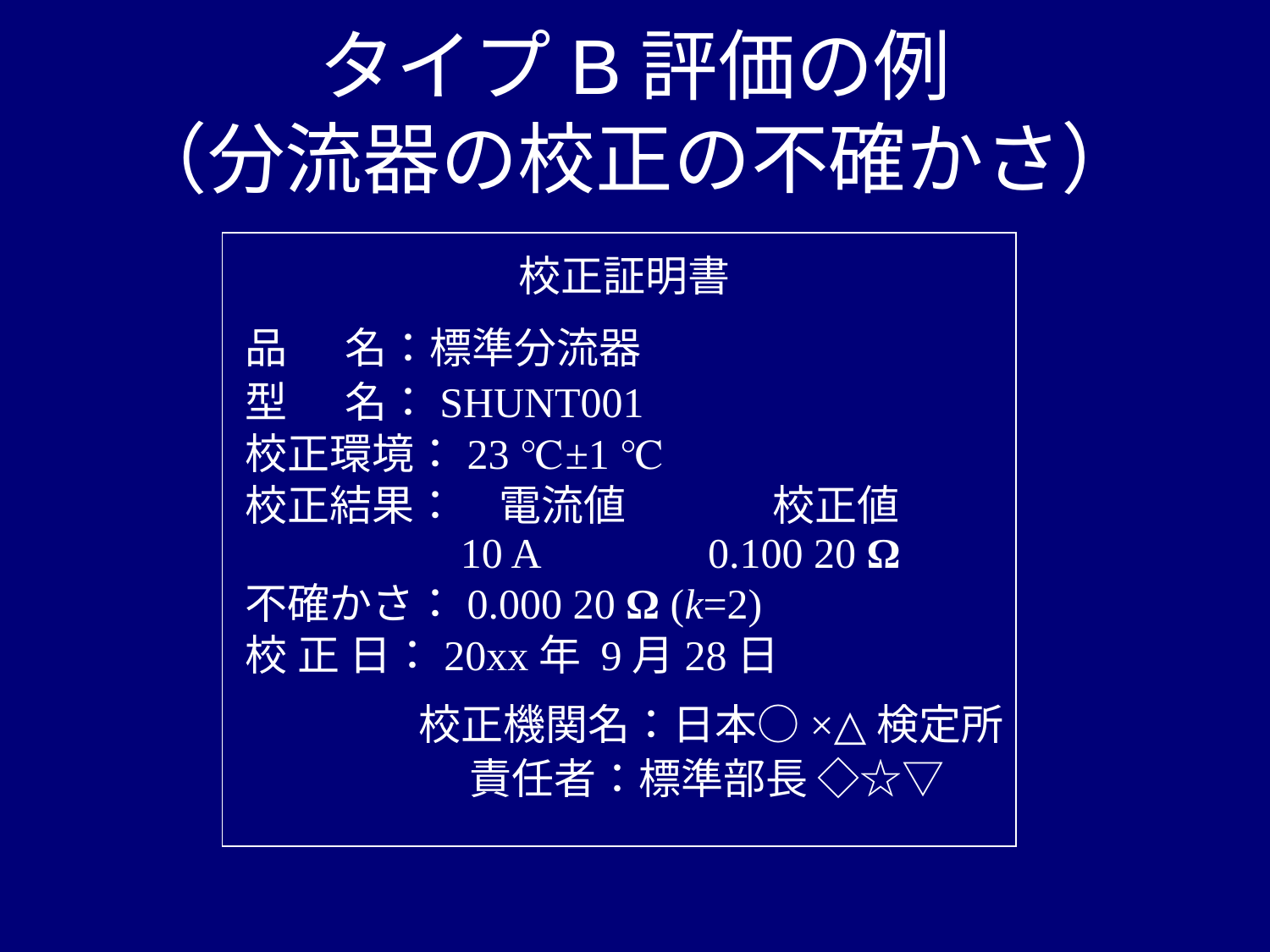

# タイプB評価の例 （分流器の校正の不確かさ）

校正証明書
品      名：標準分流器
型      名：SHUNT001
校正環境：23 ℃±1 ℃
校正結果：　電流値　　　  校正値
                　10 A　　　  0.100 20 Ω
不確かさ：0.000 20 Ω (k=2)
校 正 日：20xx年 9月28日
校正機関名：日本○×△検定所
                 　 責任者：標準部長 ◇☆▽